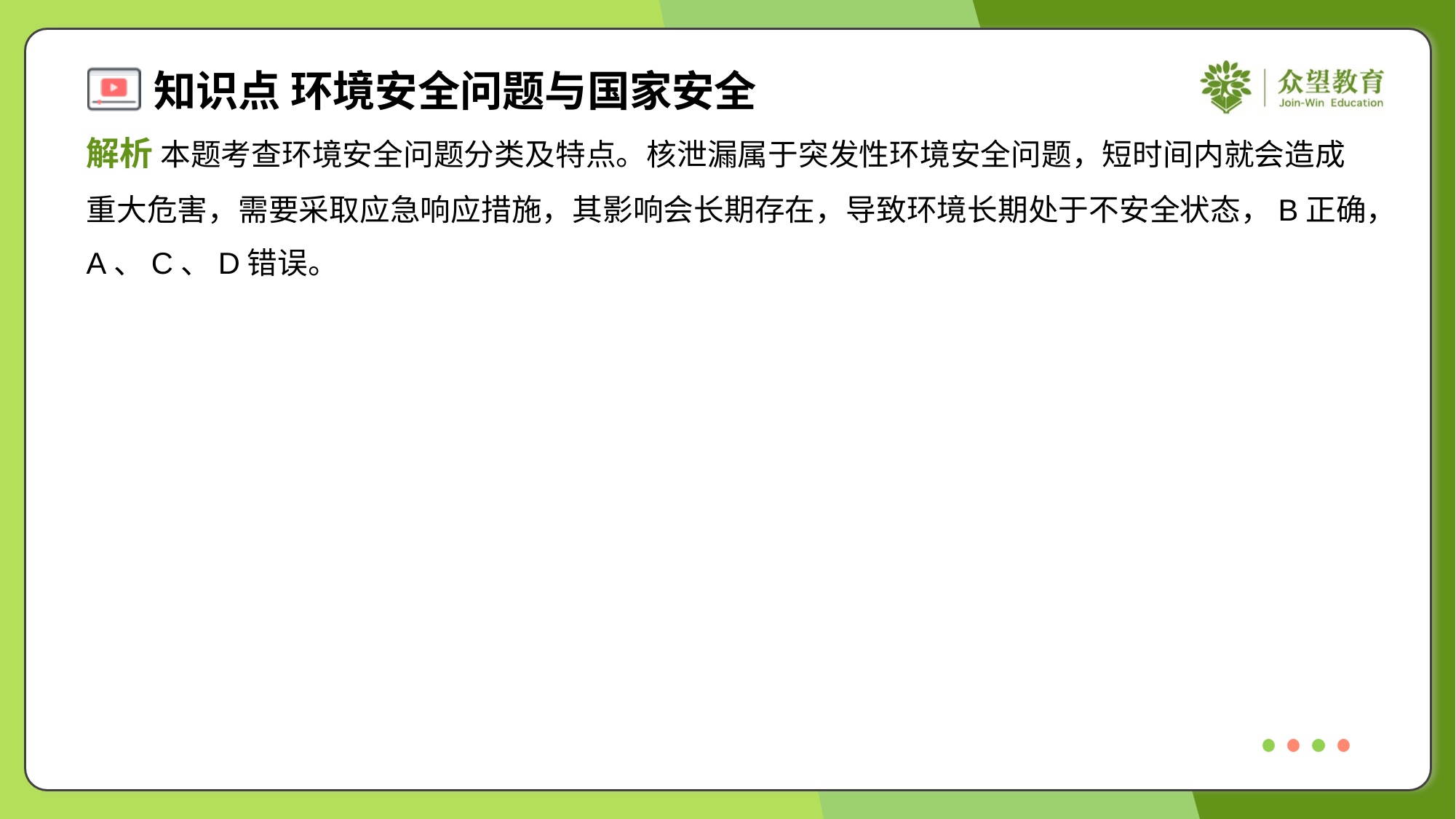

解析 本题考查环境安全问题分类及特点。核泄漏属于突发性环境安全问题，短时间内就会造成
重大危害，需要采取应急响应措施，其影响会长期存在，导致环境长期处于不安全状态，B正确，
A、C、D错误。